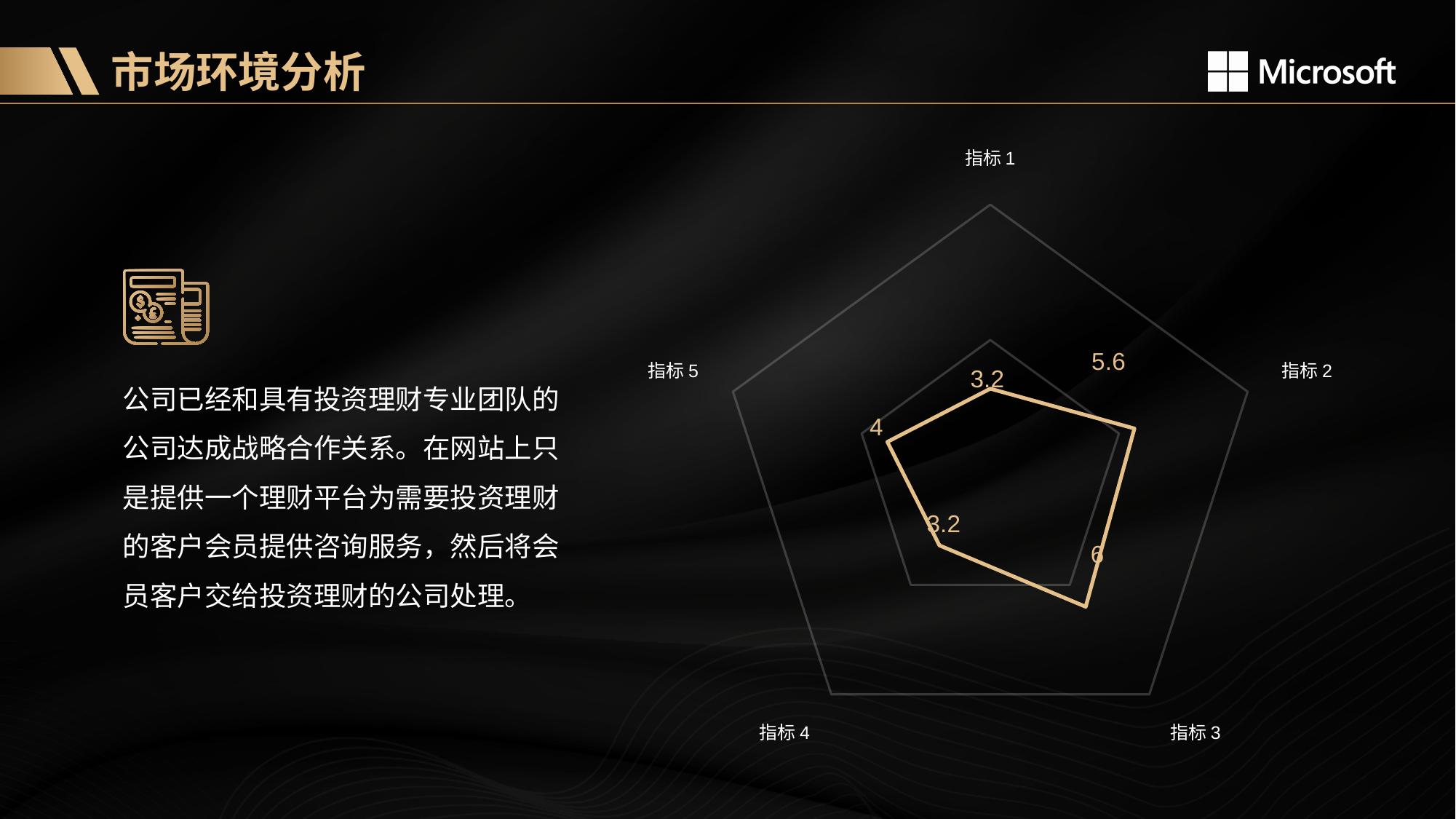

市场环境分析

### Chart

| Category | 数据 |
|---|---|
| 指标1 | 3.2 |
| 指标2 | 5.6 |
| 指标3 | 6.0 |
| 指标4 | 3.2 |
| 指标5 | 4.0 |

公司已经和具有投资理财专业团队的公司达成战略合作关系。在网站上只是提供一个理财平台为需要投资理财的客户会员提供咨询服务，然后将会员客户交给投资理财的公司处理。